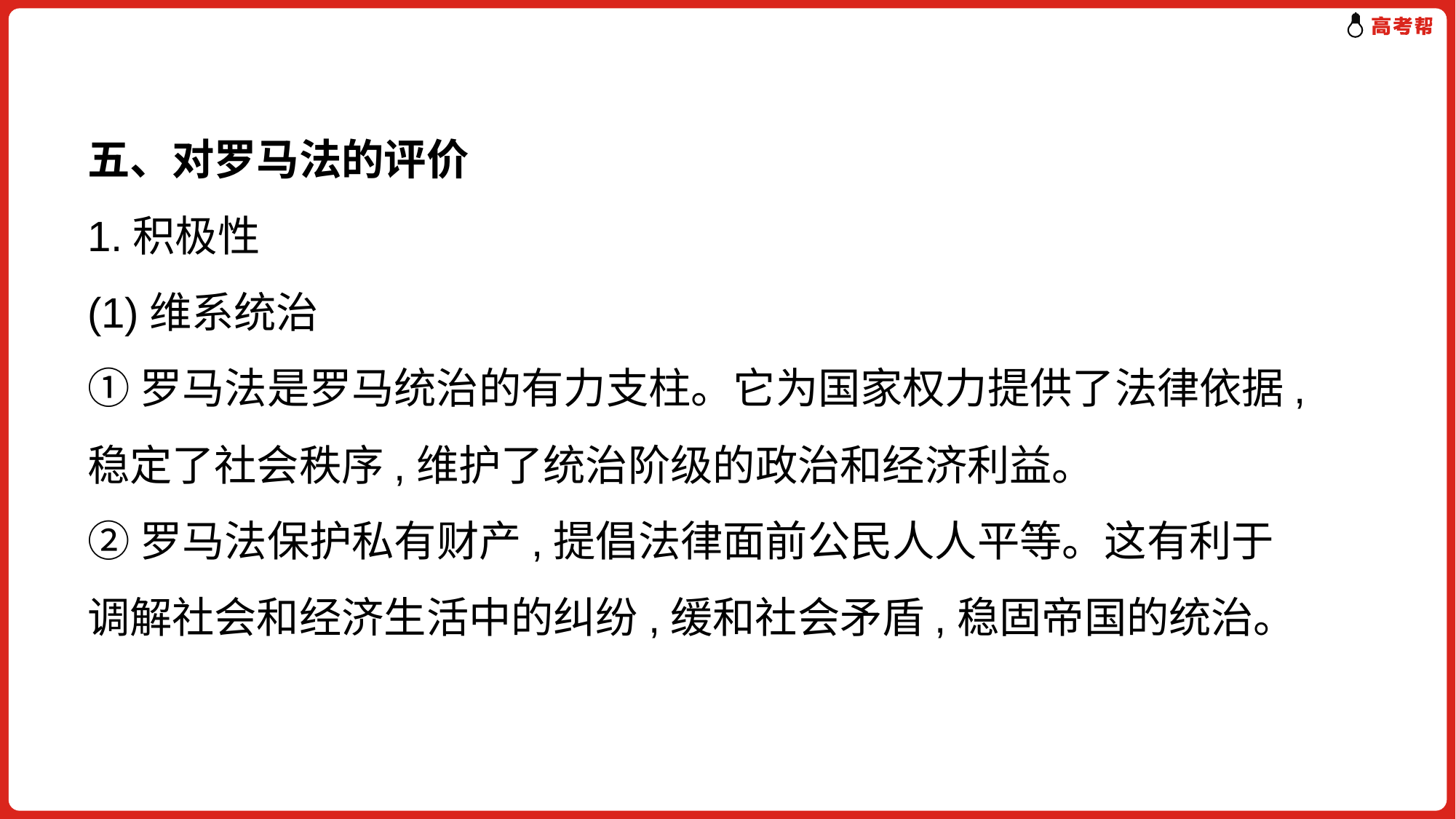

五、对罗马法的评价
1.积极性
(1)维系统治
①罗马法是罗马统治的有力支柱。它为国家权力提供了法律依据,稳定了社会秩序,维护了统治阶级的政治和经济利益。
②罗马法保护私有财产,提倡法律面前公民人人平等。这有利于调解社会和经济生活中的纠纷,缓和社会矛盾,稳固帝国的统治。